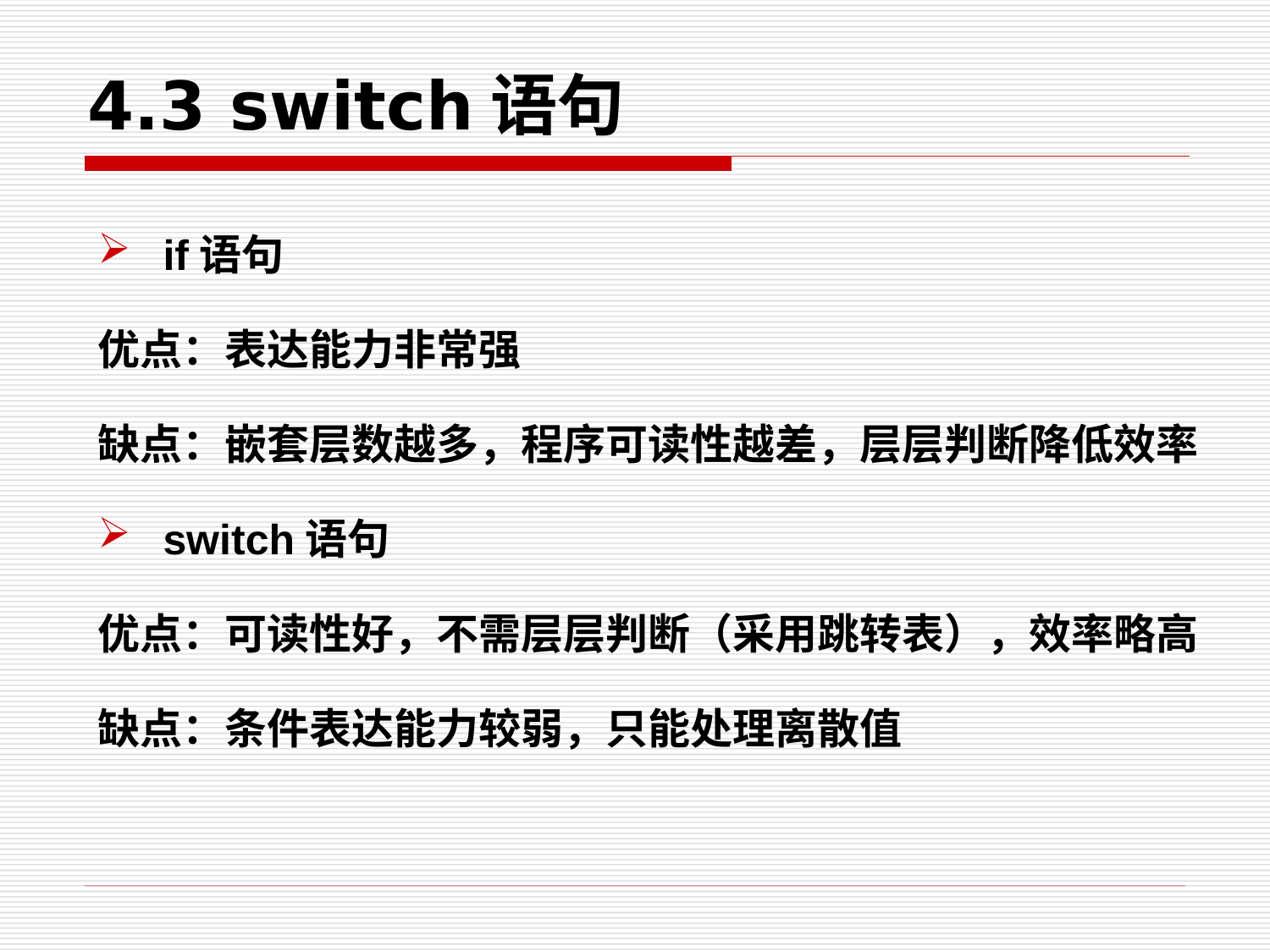

# 4.3 switch语句
if语句
优点：表达能力非常强
缺点：嵌套层数越多，程序可读性越差，层层判断降低效率
switch语句
优点：可读性好，不需层层判断（采用跳转表），效率略高
缺点：条件表达能力较弱，只能处理离散值